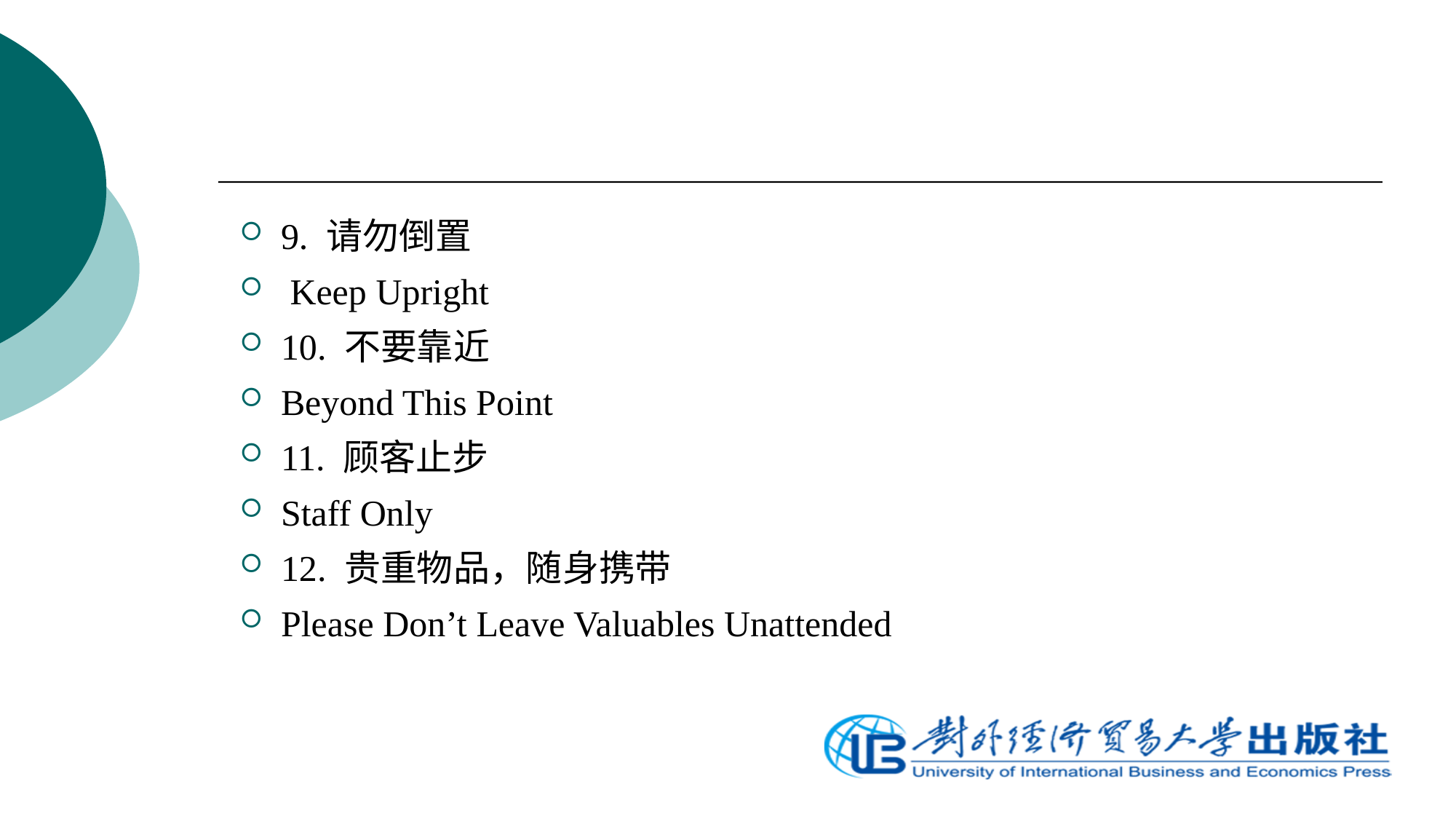

9. 请勿倒置
 Keep Upright
10. 不要靠近
Beyond This Point
11. 顾客止步
Staff Only
12. 贵重物品，随身携带
Please Don’t Leave Valuables Unattended